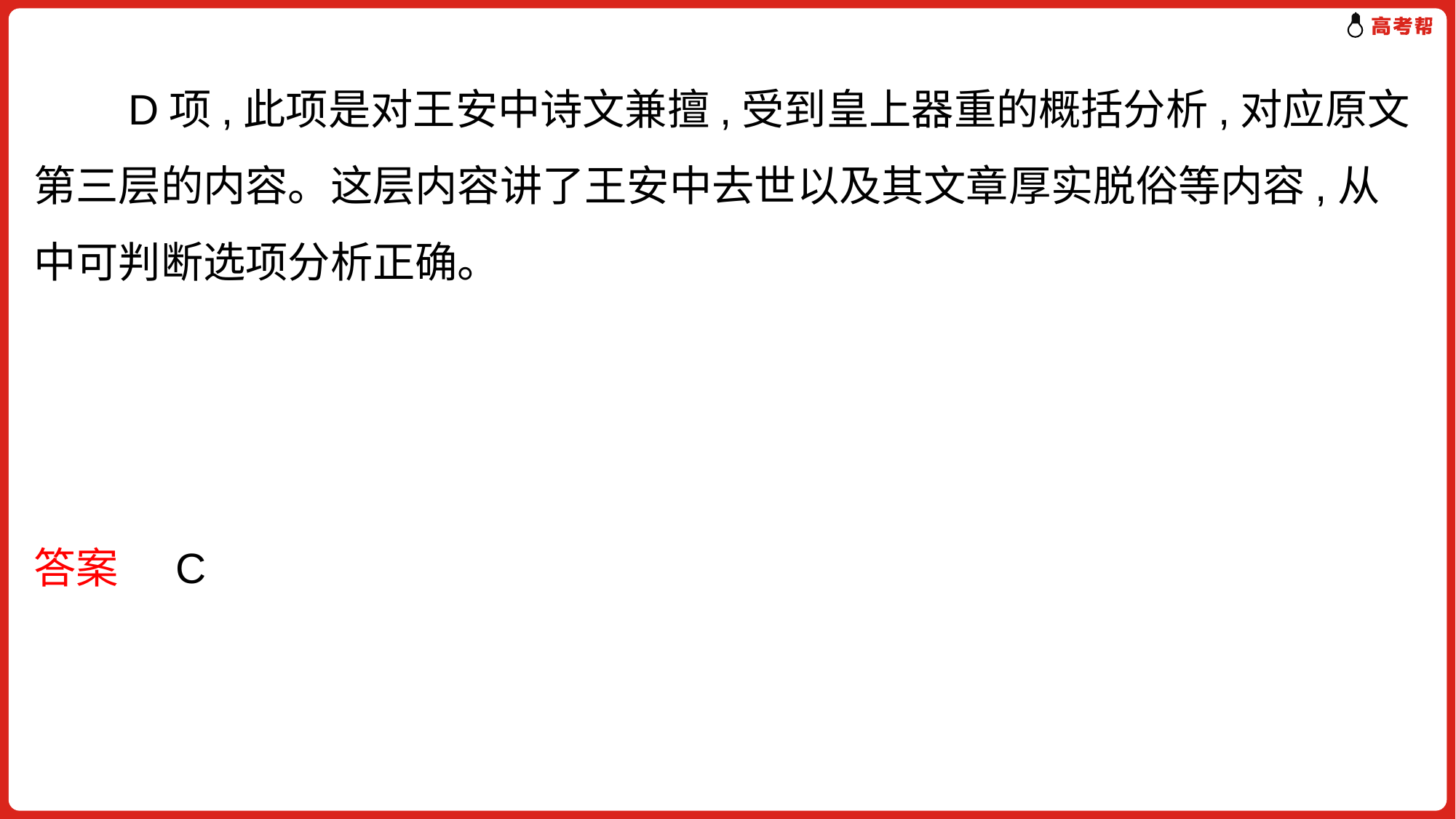

D项,此项是对王安中诗文兼擅,受到皇上器重的概括分析,对应原文第三层的内容。这层内容讲了王安中去世以及其文章厚实脱俗等内容,从中可判断选项分析正确。

答案     C